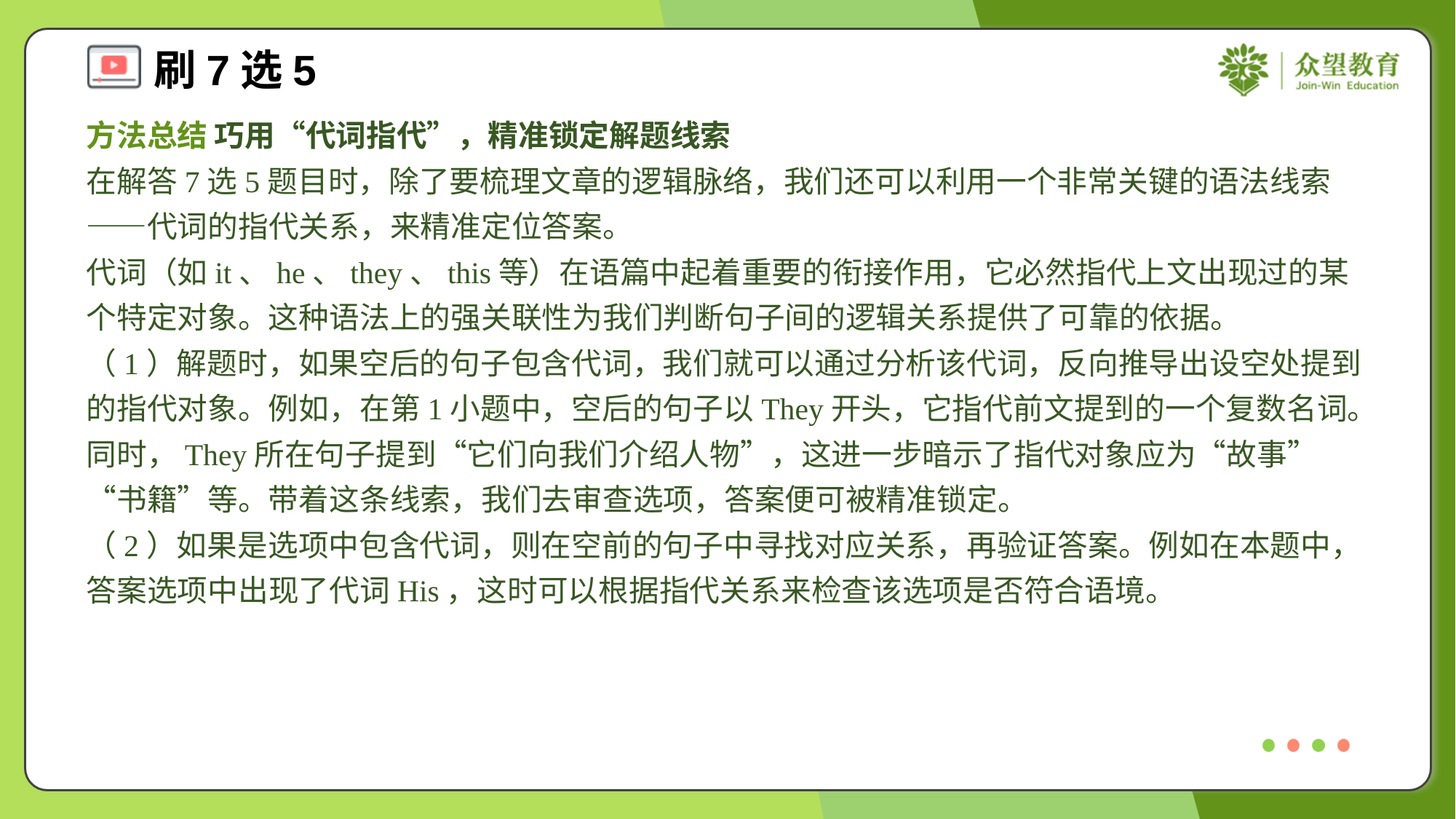

方法总结 巧用“代词指代”，精准锁定解题线索
在解答7选5题目时，除了要梳理文章的逻辑脉络，我们还可以利用一个非常关键的语法线索——代词的指代关系，来精准定位答案。
代词（如it、he、they、this等）在语篇中起着重要的衔接作用，它必然指代上文出现过的某个特定对象。这种语法上的强关联性为我们判断句子间的逻辑关系提供了可靠的依据。
（1）解题时，如果空后的句子包含代词，我们就可以通过分析该代词，反向推导出设空处提到的指代对象。例如，在第1小题中，空后的句子以They开头，它指代前文提到的一个复数名词。同时，They所在句子提到“它们向我们介绍人物”，这进一步暗示了指代对象应为“故事”“书籍”等。带着这条线索，我们去审查选项，答案便可被精准锁定。
（2）如果是选项中包含代词，则在空前的句子中寻找对应关系，再验证答案。例如在本题中，答案选项中出现了代词His，这时可以根据指代关系来检查该选项是否符合语境。